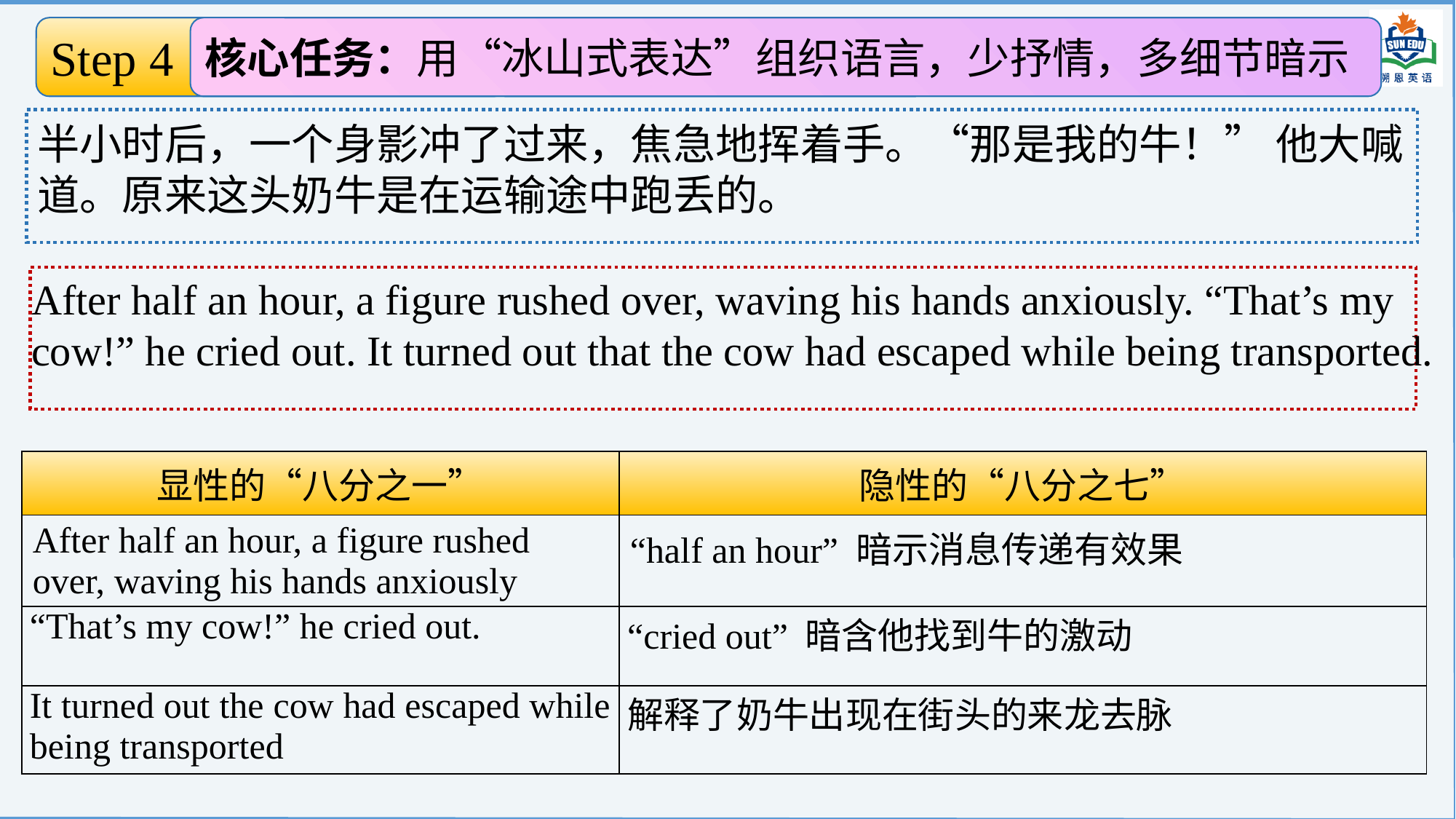

Step 4 续写情节构建
核心任务：用“冰山式表达”组织语言，少抒情，多细节暗示
搭建完整冰山

半小时后，一个身影冲了过来，焦急地挥着手。“那是我的牛！” 他大喊道。原来这头奶牛是在运输途中跑丢的。

After half an hour, a figure rushed over, waving his hands anxiously. “That’s my cow!” he cried out. It turned out that the cow had escaped while being transported.
| 显性的“八分之一” | 隐性的“八分之七” |
| --- | --- |
| After half an hour, a figure rushed over, waving his hands anxiously | “half an hour” 暗示消息传递有效果 |
| “That’s my cow!” he cried out. | “cried out” 暗含他找到牛的激动 |
| It turned out the cow had escaped while being transported | 解释了奶牛出现在街头的来龙去脉 |